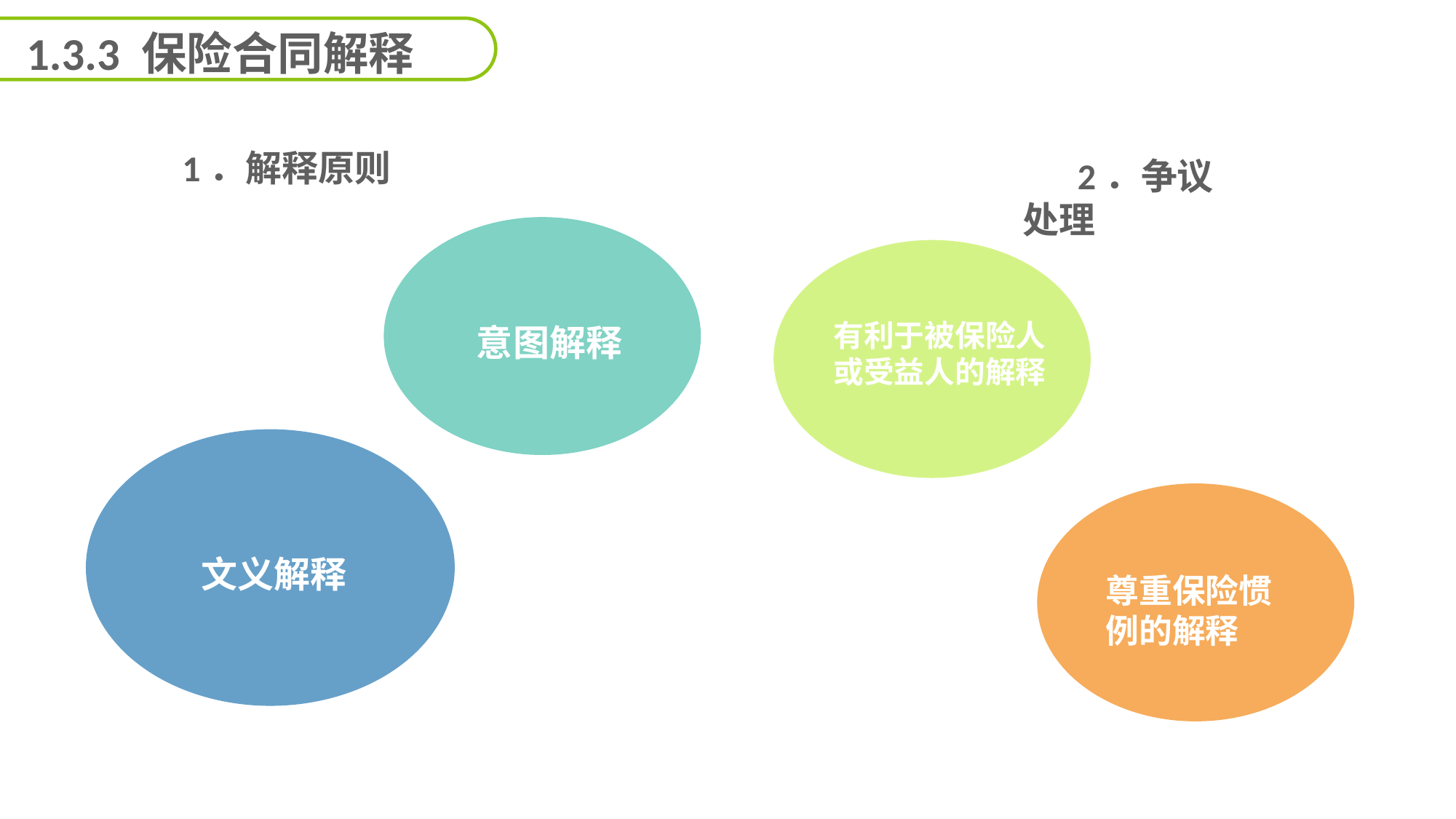

1.3.3 保险合同解释
       1．解释原则

2．争议处理
能力
目标

有利于被保险人或受益人的解释
意图解释

文义解释
尊重保险惯例的解释
延迟符